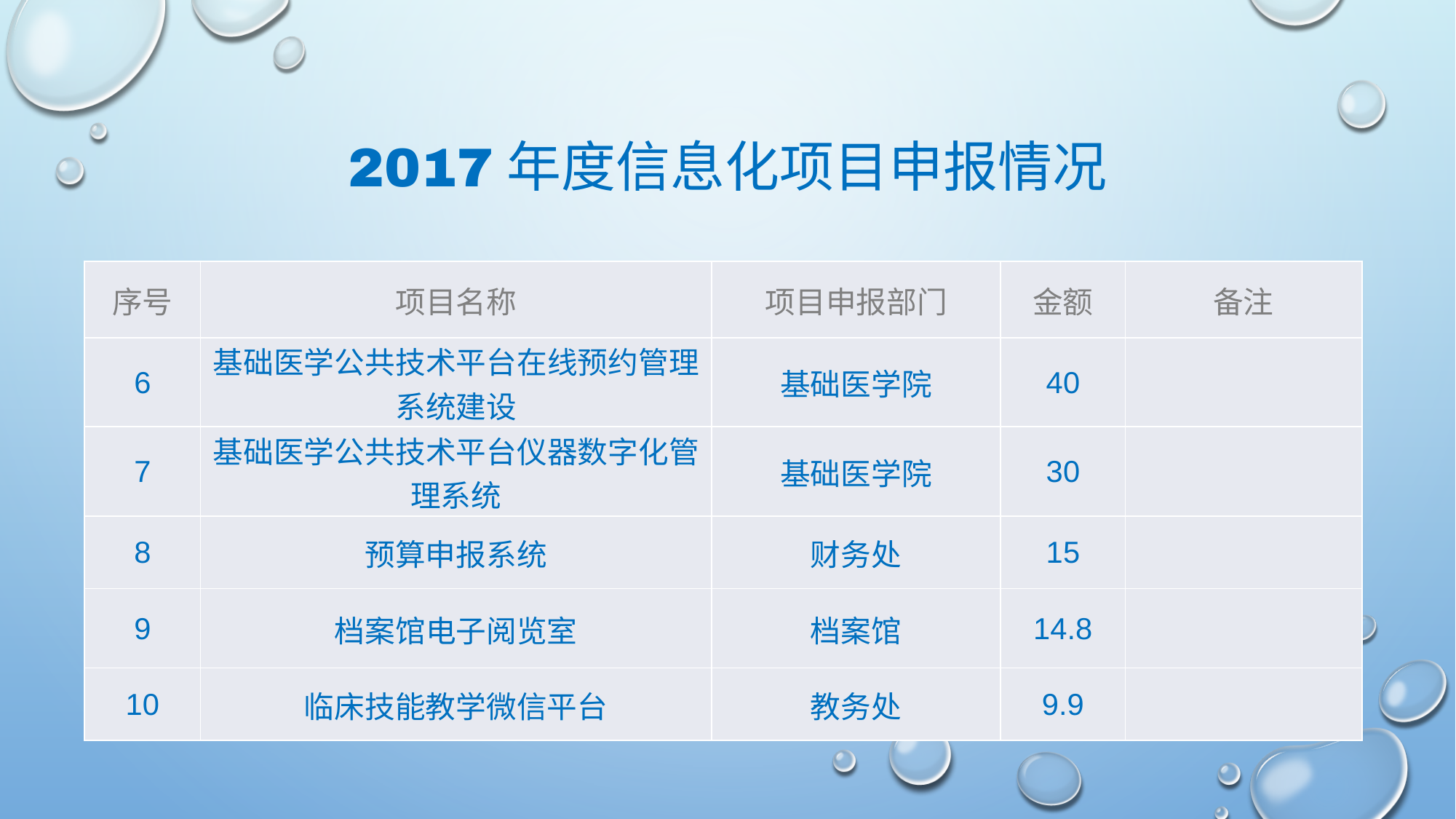

# 2017年度信息化项目申报情况
| 序号 | 项目名称 | 项目申报部门 | 金额 | 备注 |
| --- | --- | --- | --- | --- |
| 6 | 基础医学公共技术平台在线预约管理系统建设 | 基础医学院 | 40 |  |
| 7 | 基础医学公共技术平台仪器数字化管理系统 | 基础医学院 | 30 |  |
| 8 | 预算申报系统 | 财务处 | 15 |  |
| 9 | 档案馆电子阅览室 | 档案馆 | 14.8 |  |
| 10 | 临床技能教学微信平台 | 教务处 | 9.9 |  |